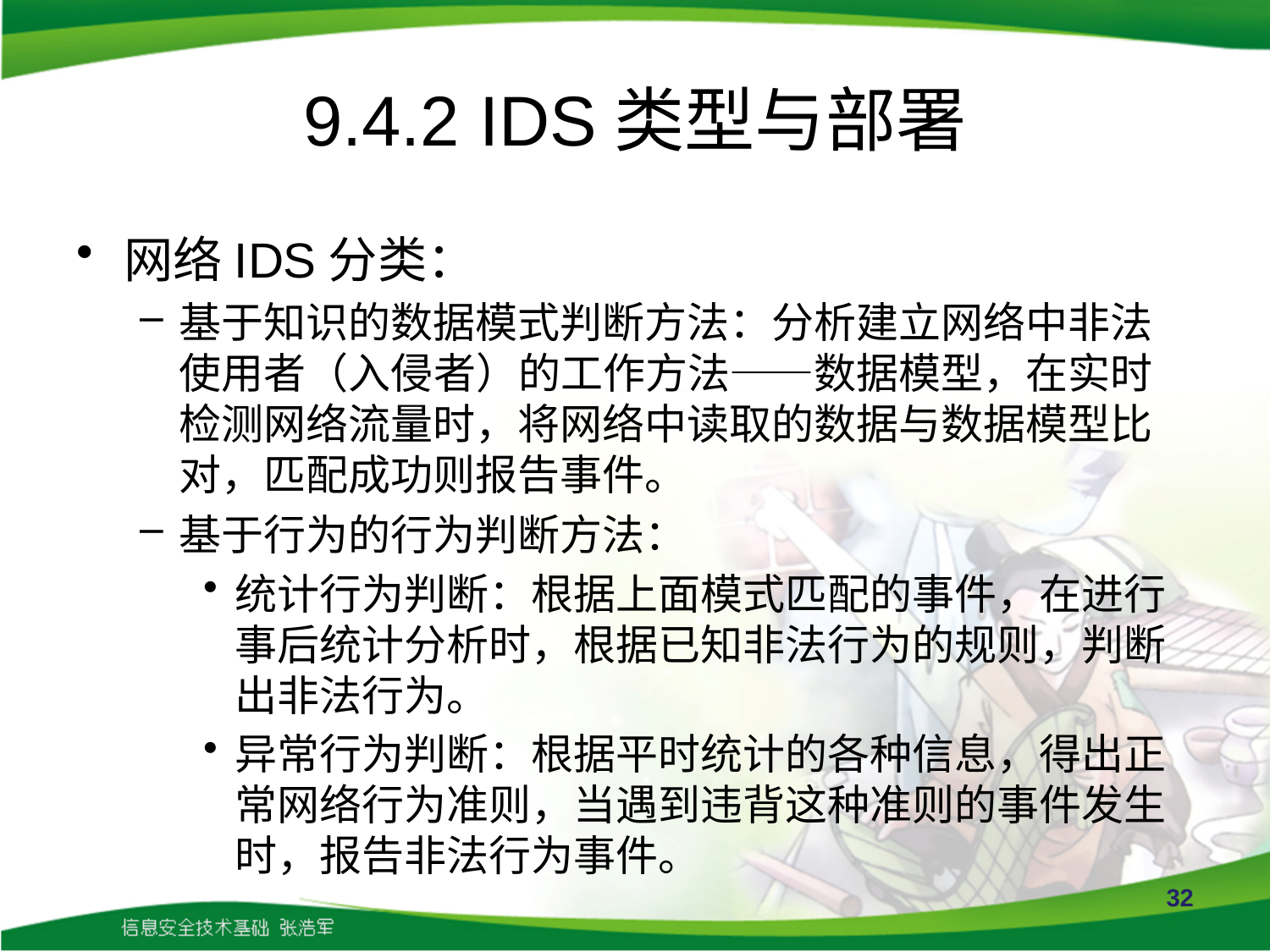

# 9.4.2 IDS类型与部署
网络IDS分类：
基于知识的数据模式判断方法：分析建立网络中非法使用者（入侵者）的工作方法——数据模型，在实时检测网络流量时，将网络中读取的数据与数据模型比对，匹配成功则报告事件。
基于行为的行为判断方法：
统计行为判断：根据上面模式匹配的事件，在进行事后统计分析时，根据已知非法行为的规则，判断出非法行为。
异常行为判断：根据平时统计的各种信息，得出正常网络行为准则，当遇到违背这种准则的事件发生时，报告非法行为事件。
32